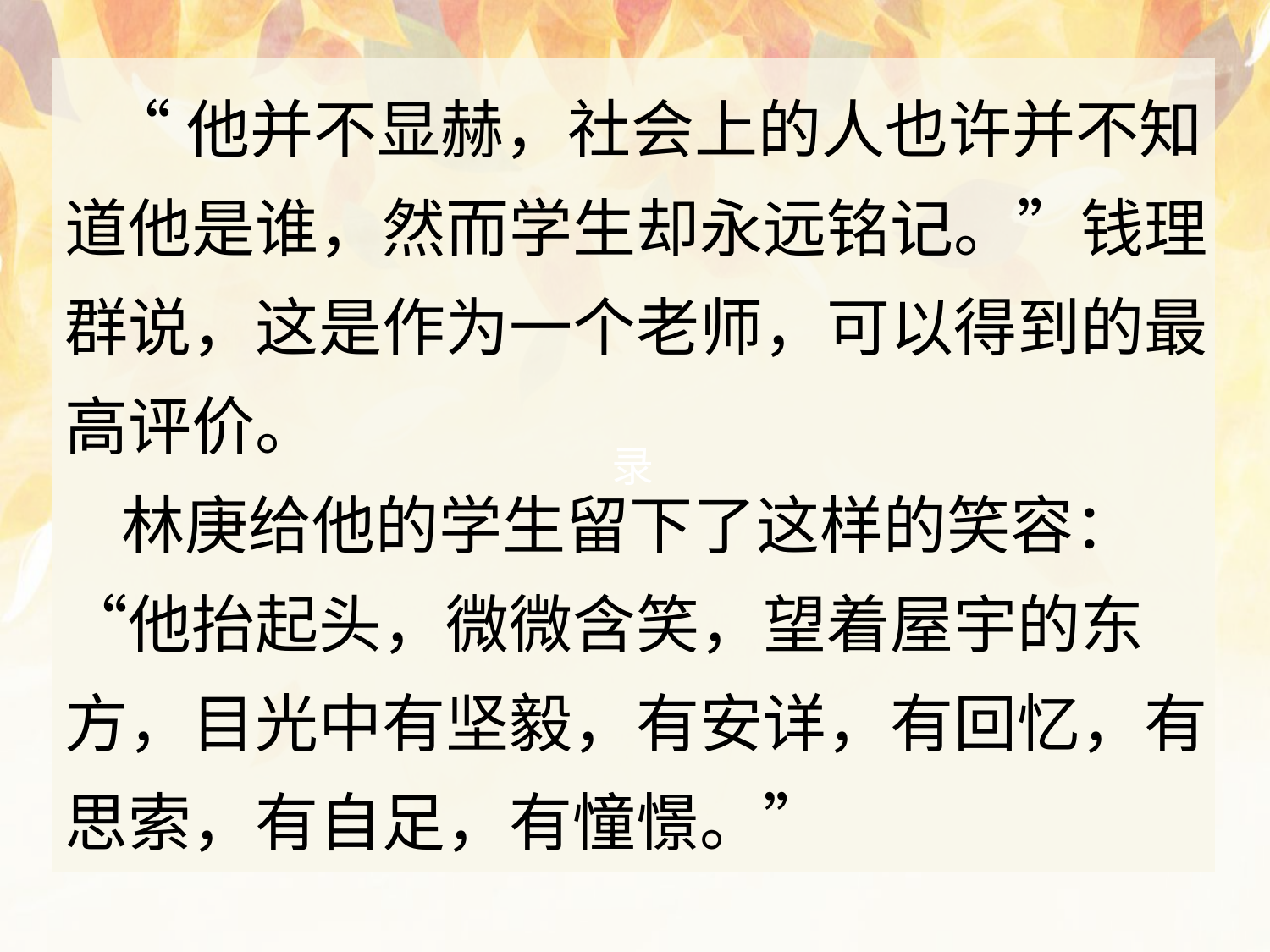

# “他并不显赫，社会上的人也许并不知道他是谁，然而学生却永远铭记。”钱理群说，这是作为一个老师，可以得到的最高评价。 林庚给他的学生留下了这样的笑容：“他抬起头，微微含笑，望着屋宇的东方，目光中有坚毅，有安详，有回忆，有思索，有自足，有憧憬。”